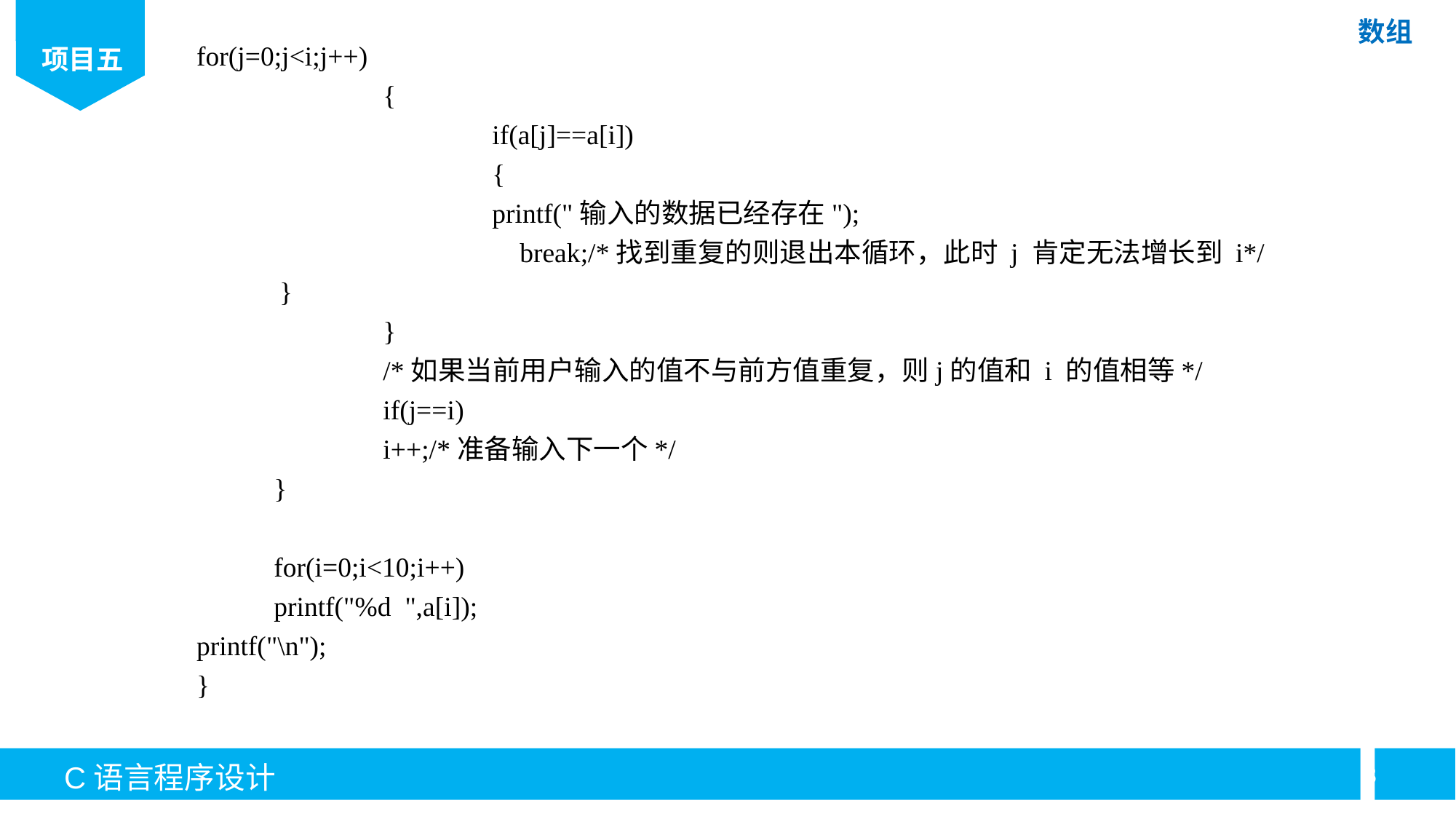

for(j=0;j<i;j++)
		{
			if(a[j]==a[i])
			{
			printf("输入的数据已经存在");
			    break;/*找到重复的则退出本循环，此时 j 肯定无法增长到 i*/
            }
		}
		/*如果当前用户输入的值不与前方值重复，则j的值和 i 的值相等*/
		if(j==i)
		i++;/*准备输入下一个*/
	}

	for(i=0;i<10;i++)
	printf("%d  ",a[i]);
printf("\n");
}